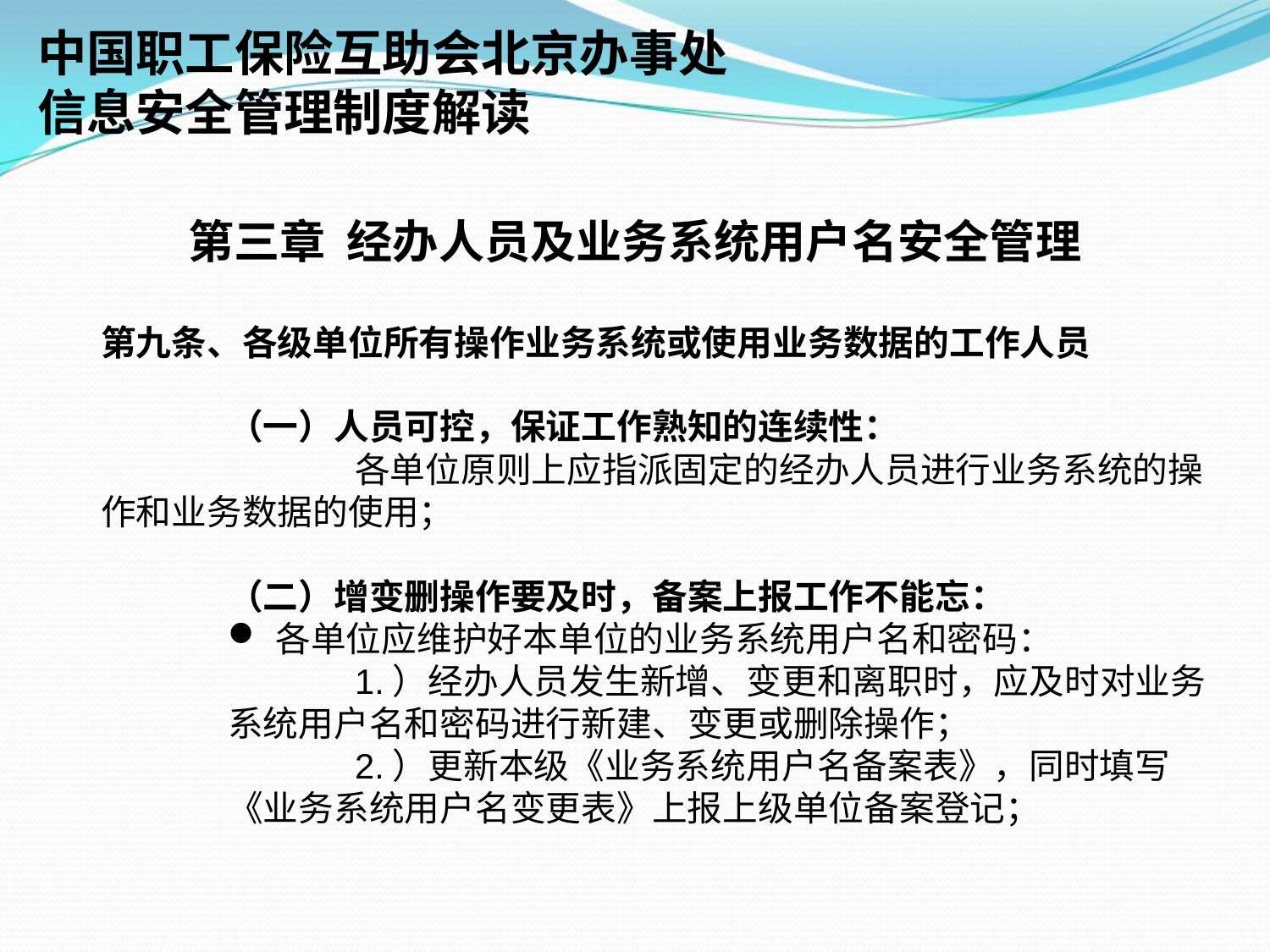

中国职工保险互助会北京办事处
信息安全管理制度解读
第三章  经办人员及业务系统用户名安全管理

第九条、各级单位所有操作业务系统或使用业务数据的工作人员

	（一）人员可控，保证工作熟知的连续性：
		各单位原则上应指派固定的经办人员进行业务系统的操作和业务数据的使用；

	（二）增变删操作要及时，备案上报工作不能忘：
各单位应维护好本单位的业务系统用户名和密码：
	1.）经办人员发生新增、变更和离职时，应及时对业务系统用户名和密码进行新建、变更或删除操作；
	2.）更新本级《业务系统用户名备案表》，同时填写《业务系统用户名变更表》上报上级单位备案登记；